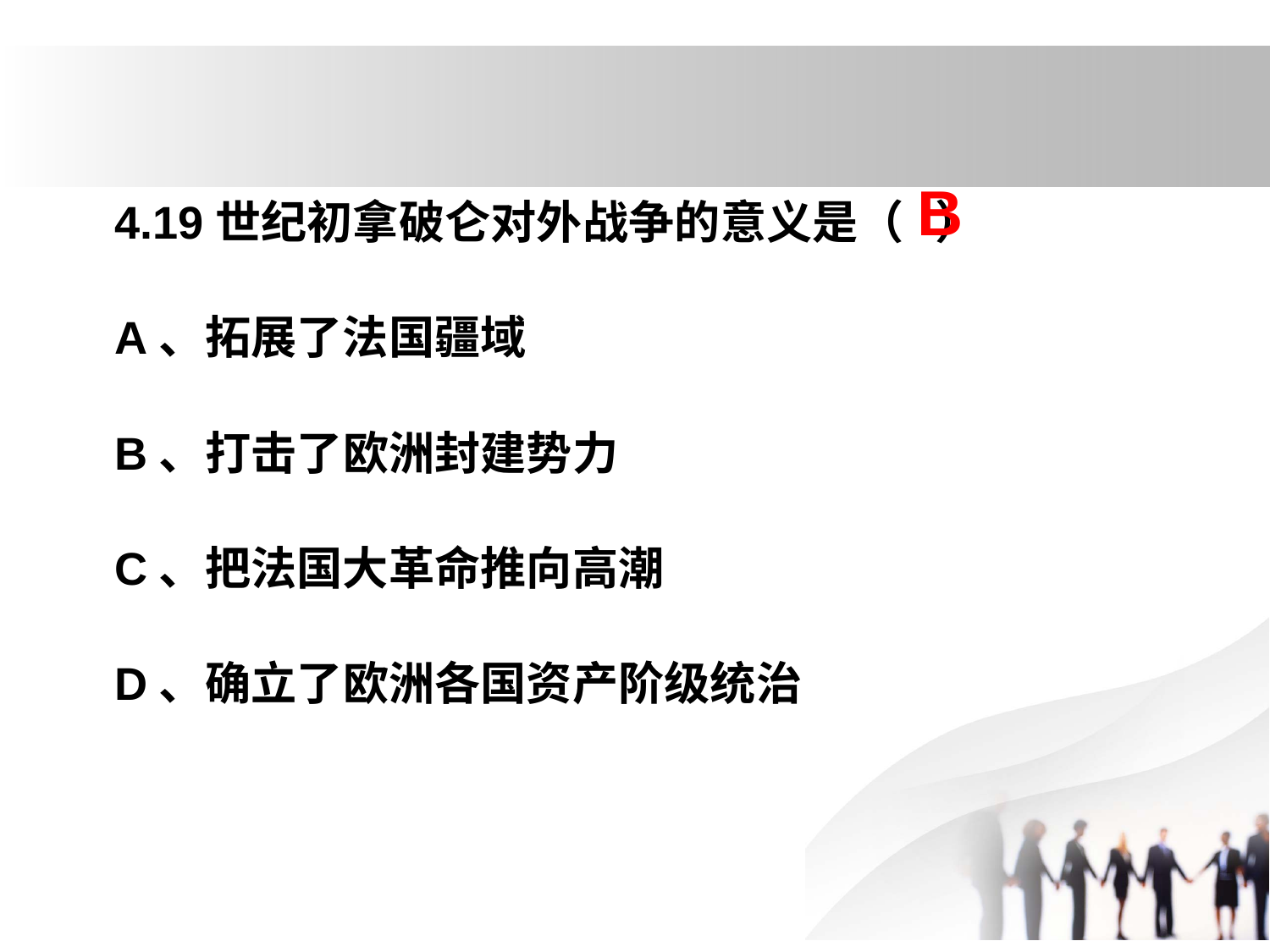

4.19世纪初拿破仑对外战争的意义是（   ）
A、拓展了法国疆域
B、打击了欧洲封建势力
C、把法国大革命推向高潮
D、确立了欧洲各国资产阶级统治
B